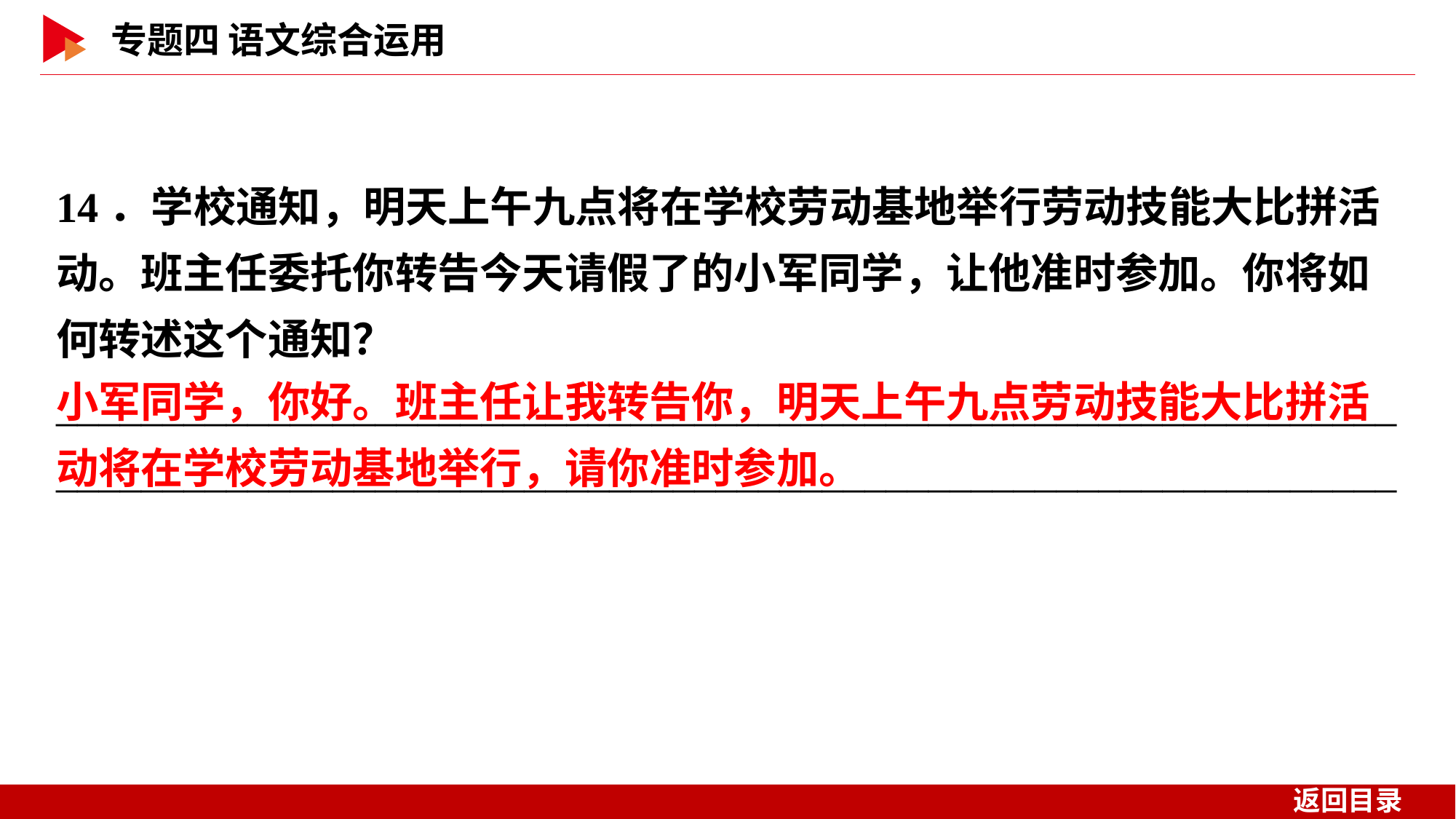

14．学校通知，明天上午九点将在学校劳动基地举行劳动技能大比拼活动。班主任委托你转告今天请假了的小军同学，让他准时参加。你将如何转述这个通知？
______________________________________________________________________________________________________________________________
小军同学，你好。班主任让我转告你，明天上午九点劳动技能大比拼活动将在学校劳动基地举行，请你准时参加。